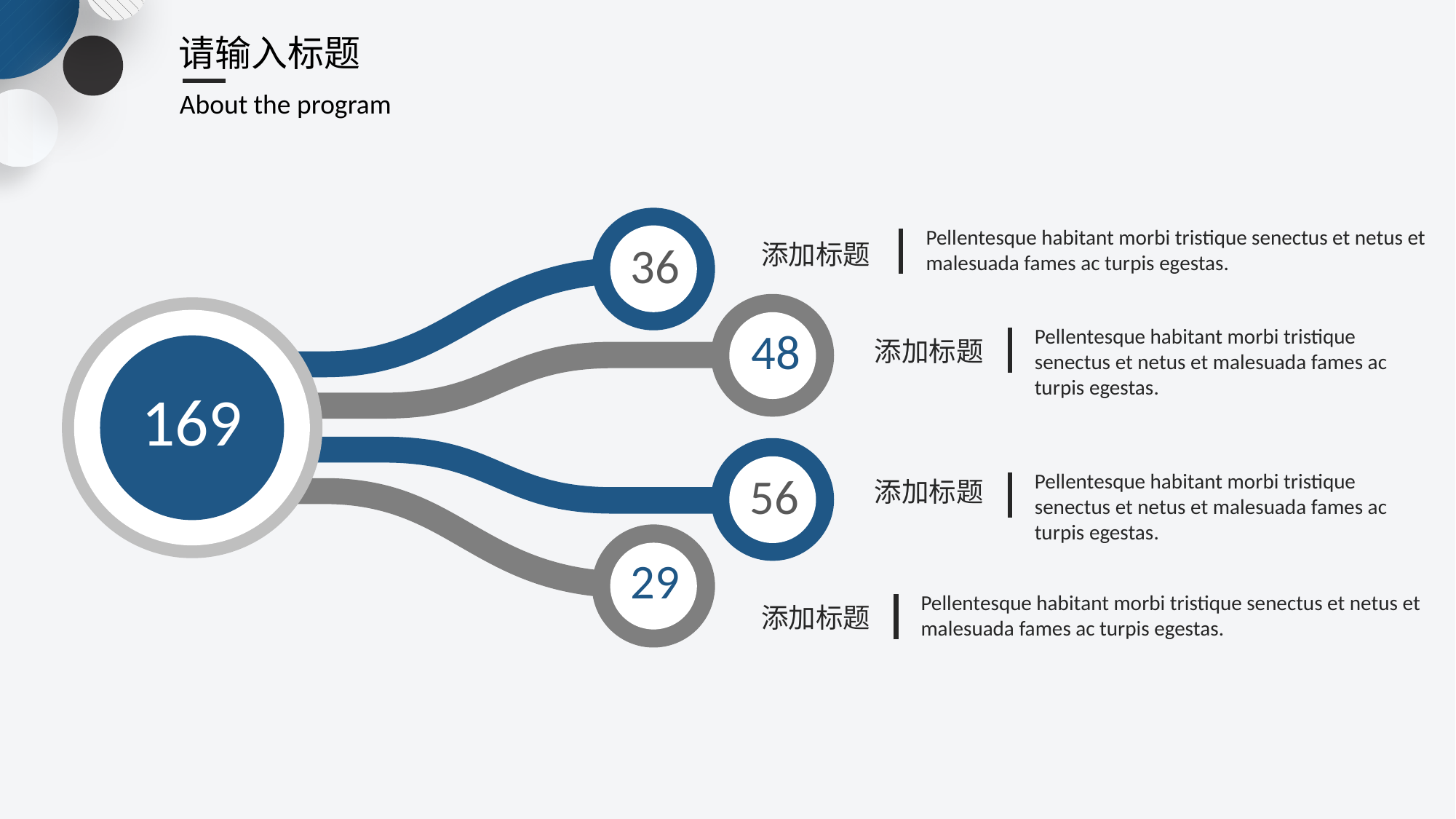

请输入标题

About the program

36

48

169

56

29
Pellentesque habitant morbi tristique senectus et netus et malesuada fames ac turpis egestas.
添加标题
Pellentesque habitant morbi tristique senectus et netus et malesuada fames ac turpis egestas.
添加标题
Pellentesque habitant morbi tristique senectus et netus et malesuada fames ac turpis egestas.
添加标题
Pellentesque habitant morbi tristique senectus et netus et malesuada fames ac turpis egestas.
添加标题